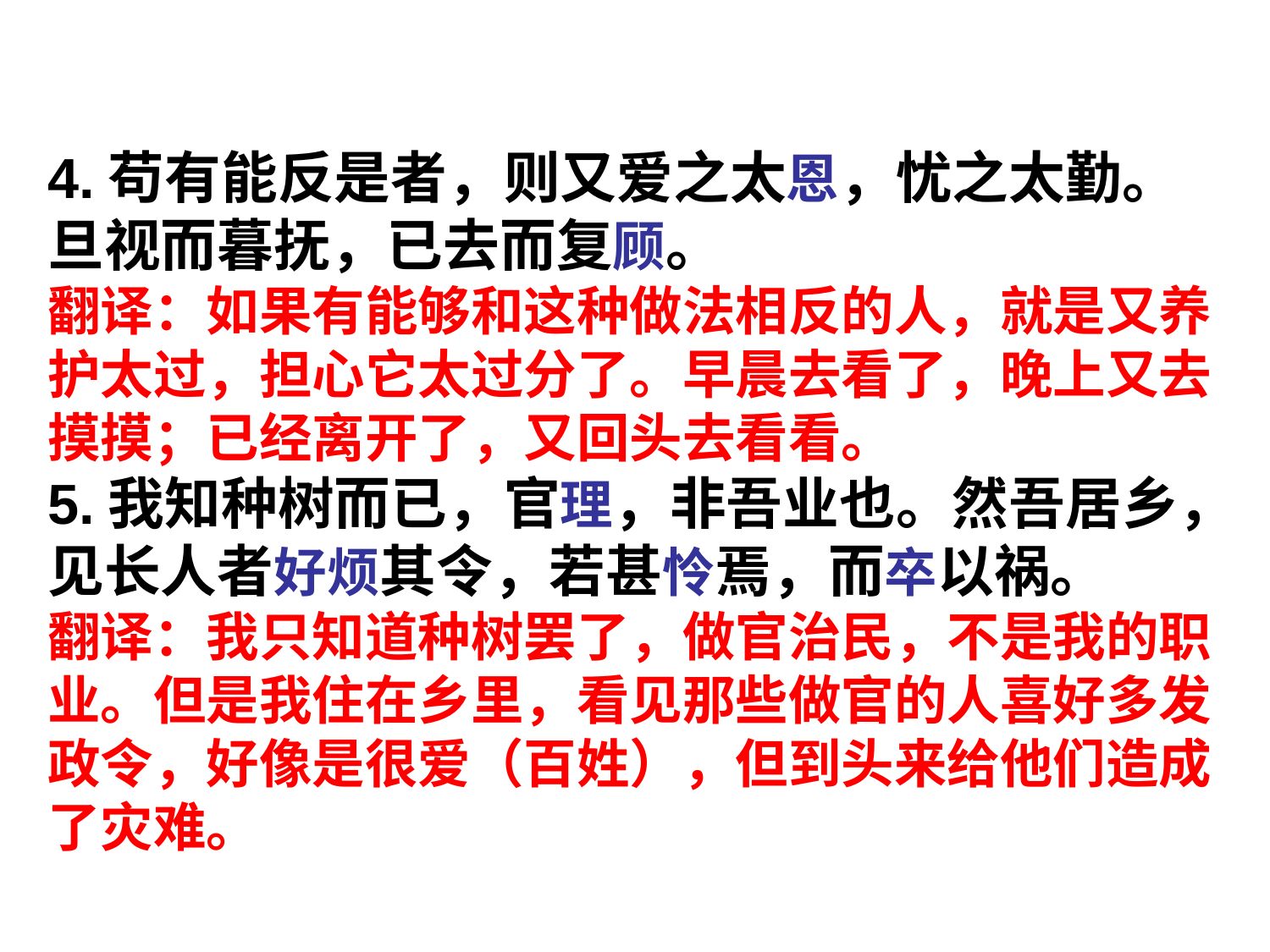

4.苟有能反是者，则又爱之太恩，忧之太勤。旦视而暮抚，已去而复顾。
翻译：如果有能够和这种做法相反的人，就是又养护太过，担心它太过分了。早晨去看了，晚上又去摸摸；已经离开了，又回头去看看。
5.我知种树而已，官理，非吾业也。然吾居乡，见长人者好烦其令，若甚怜焉，而卒以祸。
翻译：我只知道种树罢了，做官治民，不是我的职业。但是我住在乡里，看见那些做官的人喜好多发政令，好像是很爱（百姓），但到头来给他们造成了灾难。